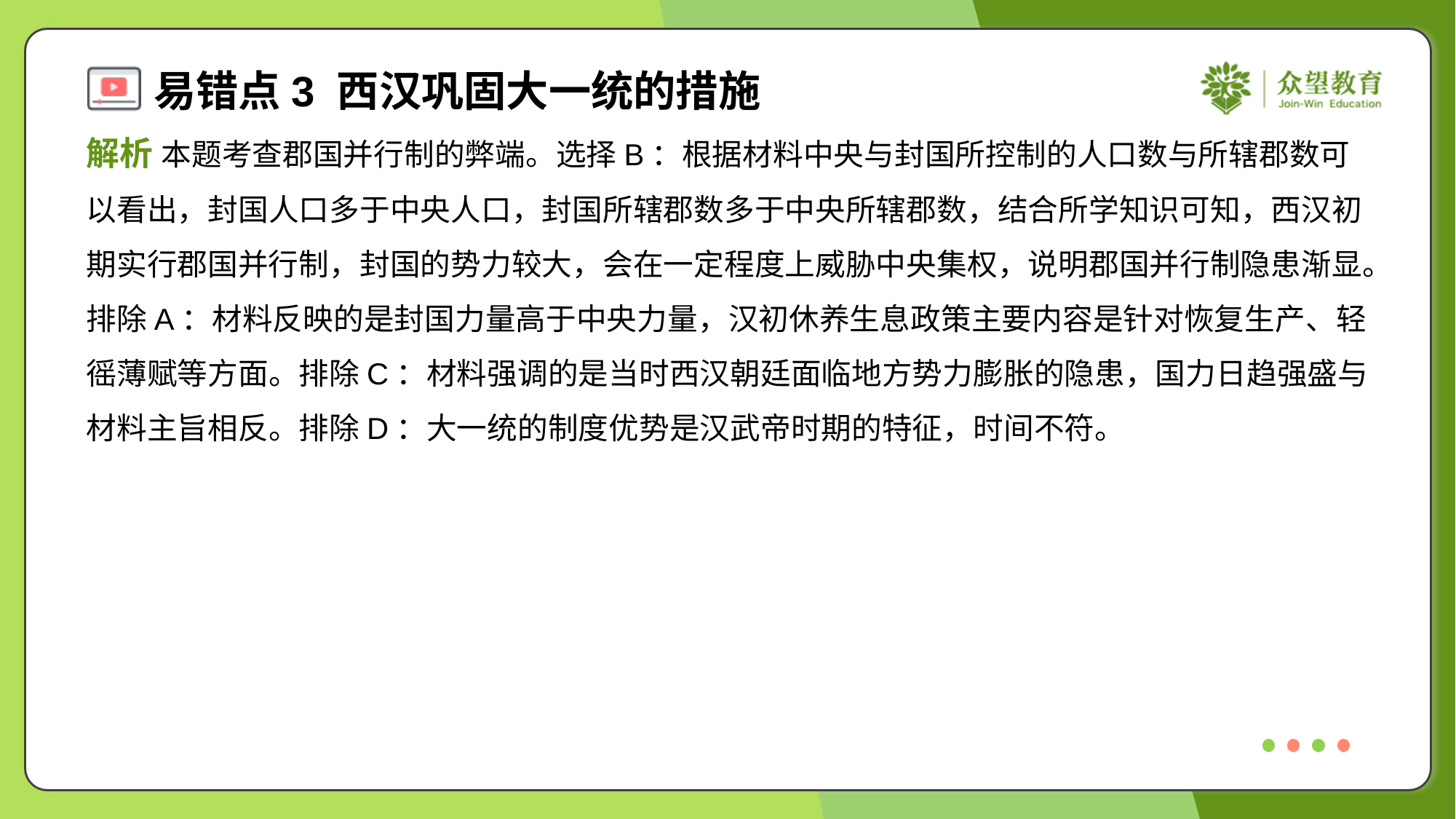

解析 本题考查郡国并行制的弊端。选择B：根据材料中央与封国所控制的人口数与所辖郡数可
以看出，封国人口多于中央人口，封国所辖郡数多于中央所辖郡数，结合所学知识可知，西汉初
期实行郡国并行制，封国的势力较大，会在一定程度上威胁中央集权，说明郡国并行制隐患渐显。
排除A：材料反映的是封国力量高于中央力量，汉初休养生息政策主要内容是针对恢复生产、轻
徭薄赋等方面。排除C：材料强调的是当时西汉朝廷面临地方势力膨胀的隐患，国力日趋强盛与
材料主旨相反。排除D：大一统的制度优势是汉武帝时期的特征，时间不符。